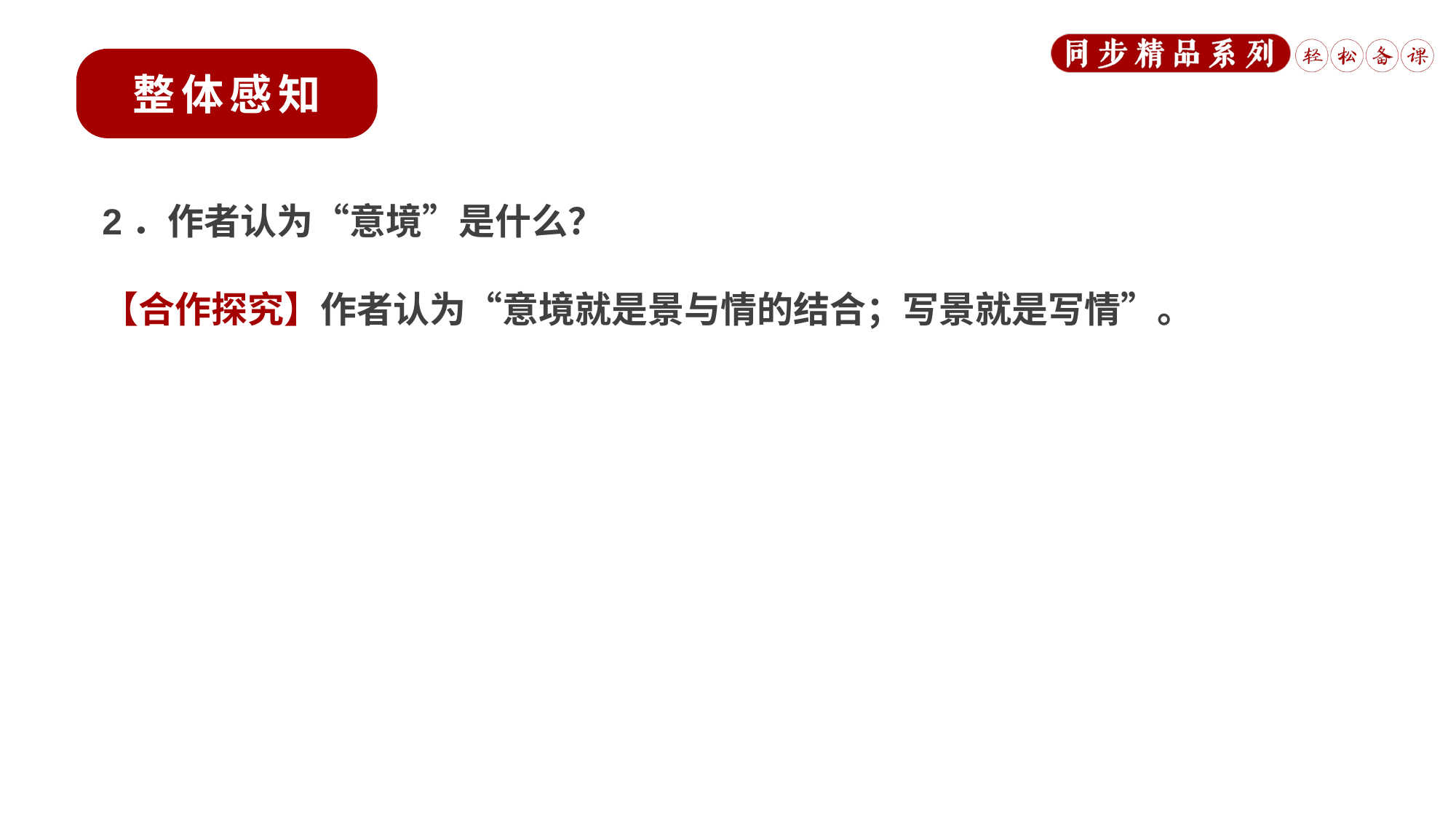

2．作者认为“意境”是什么？
【合作探究】作者认为“意境就是景与情的结合；写景就是写情”。